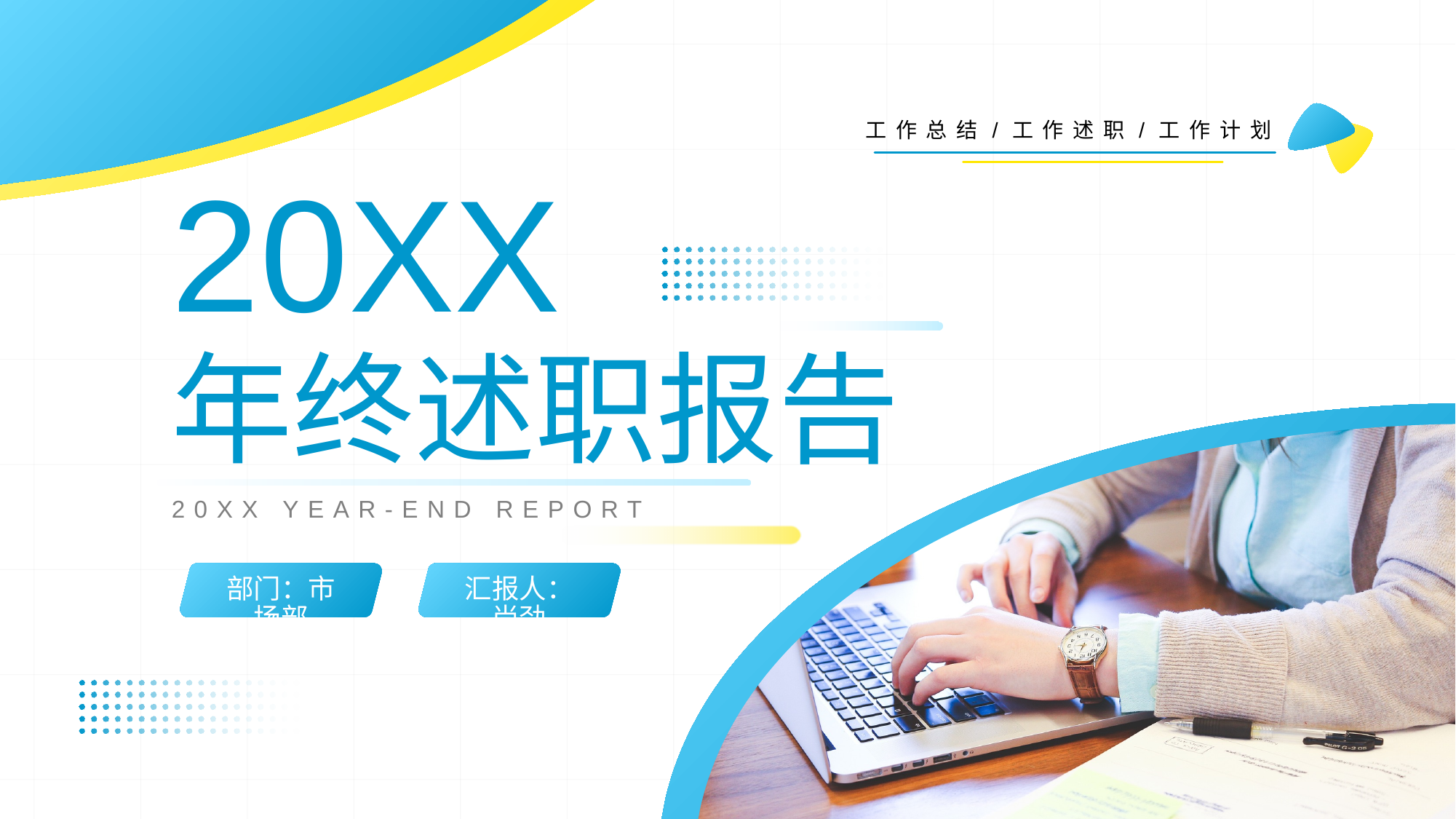

20XX
年终述职报告
20XX YEAR-END REPORT
部门：市场部
汇报人：尚劲